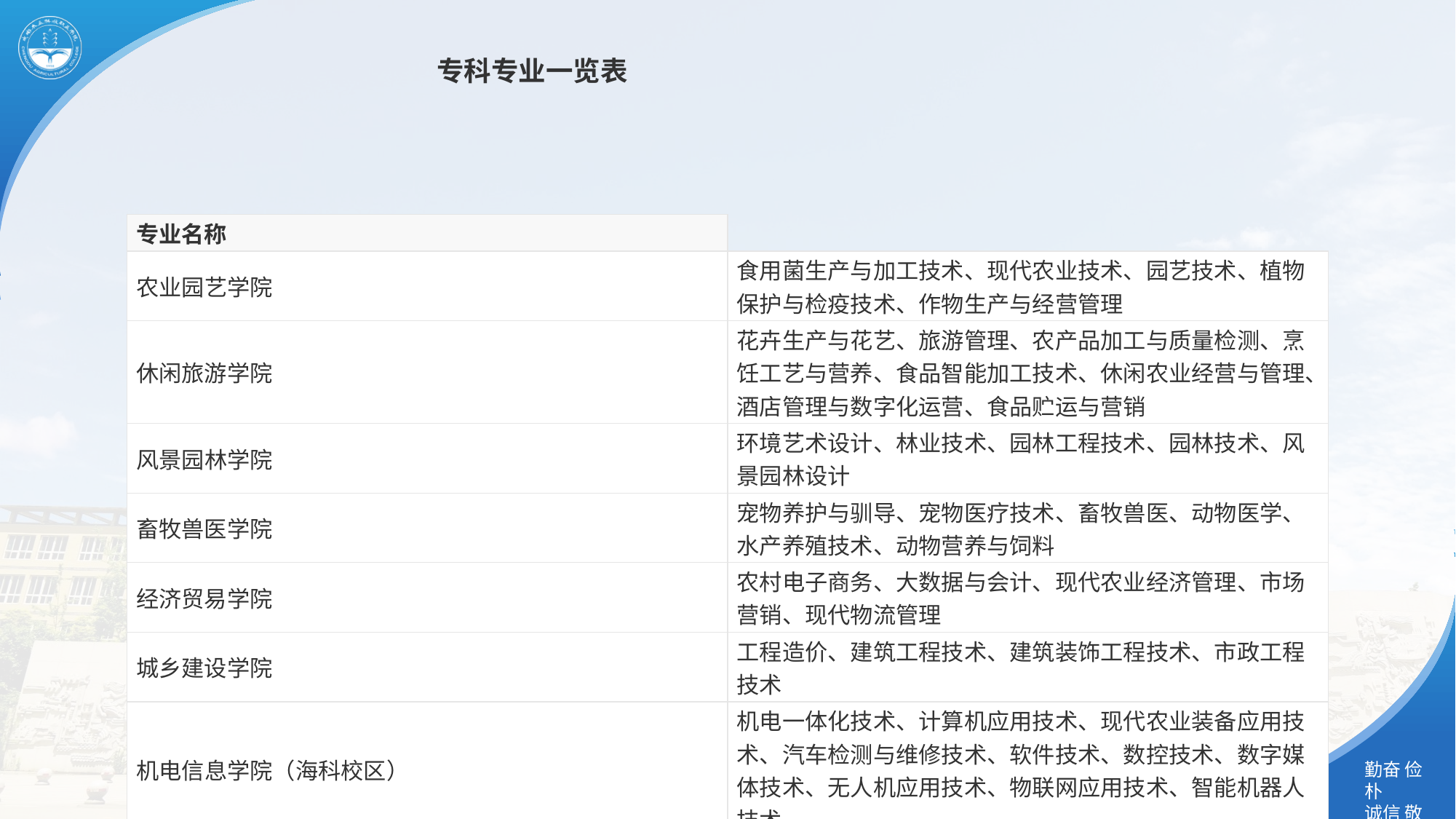

专科专业一览表
| 专业名称 |  |
| --- | --- |
| 农业园艺学院 | 食用菌生产与加工技术、现代农业技术、园艺技术、植物保护与检疫技术、作物生产与经营管理 |
| 休闲旅游学院 | 花卉生产与花艺、旅游管理、农产品加工与质量检测、烹饪工艺与营养、食品智能加工技术、休闲农业经营与管理、酒店管理与数字化运营、食品贮运与营销 |
| 风景园林学院 | 环境艺术设计、林业技术、园林工程技术、园林技术、风景园林设计 |
| 畜牧兽医学院 | 宠物养护与驯导、宠物医疗技术、畜牧兽医、动物医学、水产养殖技术、动物营养与饲料 |
| 经济贸易学院 | 农村电子商务、大数据与会计、现代农业经济管理、市场营销、现代物流管理 |
| 城乡建设学院 | 工程造价、建筑工程技术、建筑装饰工程技术、市政工程技术 |
| 机电信息学院（海科校区） | 机电一体化技术、计算机应用技术、现代农业装备应用技术、汽车检测与维修技术、软件技术、数控技术、数字媒体技术、无人机应用技术、物联网应用技术、智能机器人技术 |